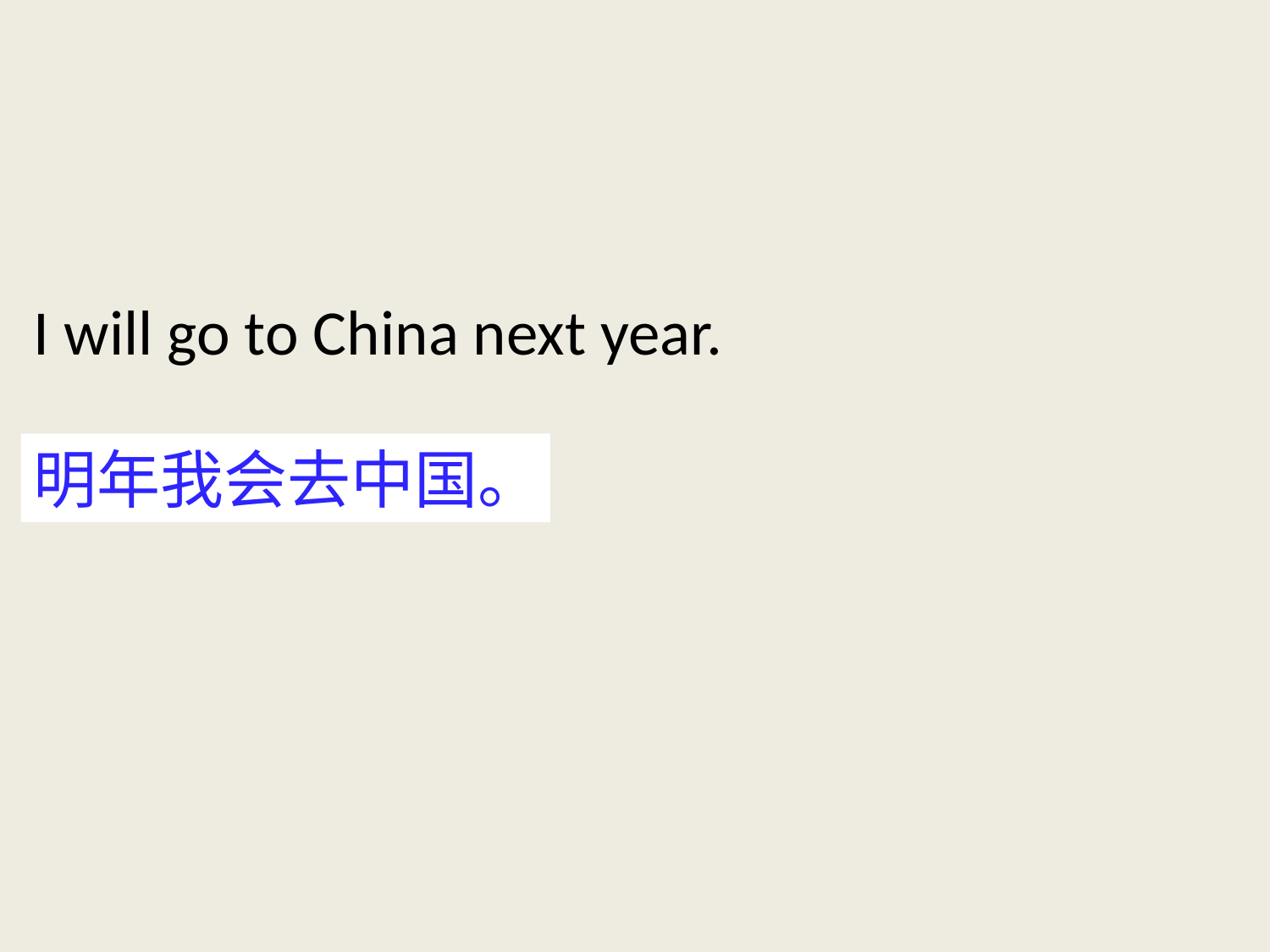

I will go to China next year.

明年我会去中国。